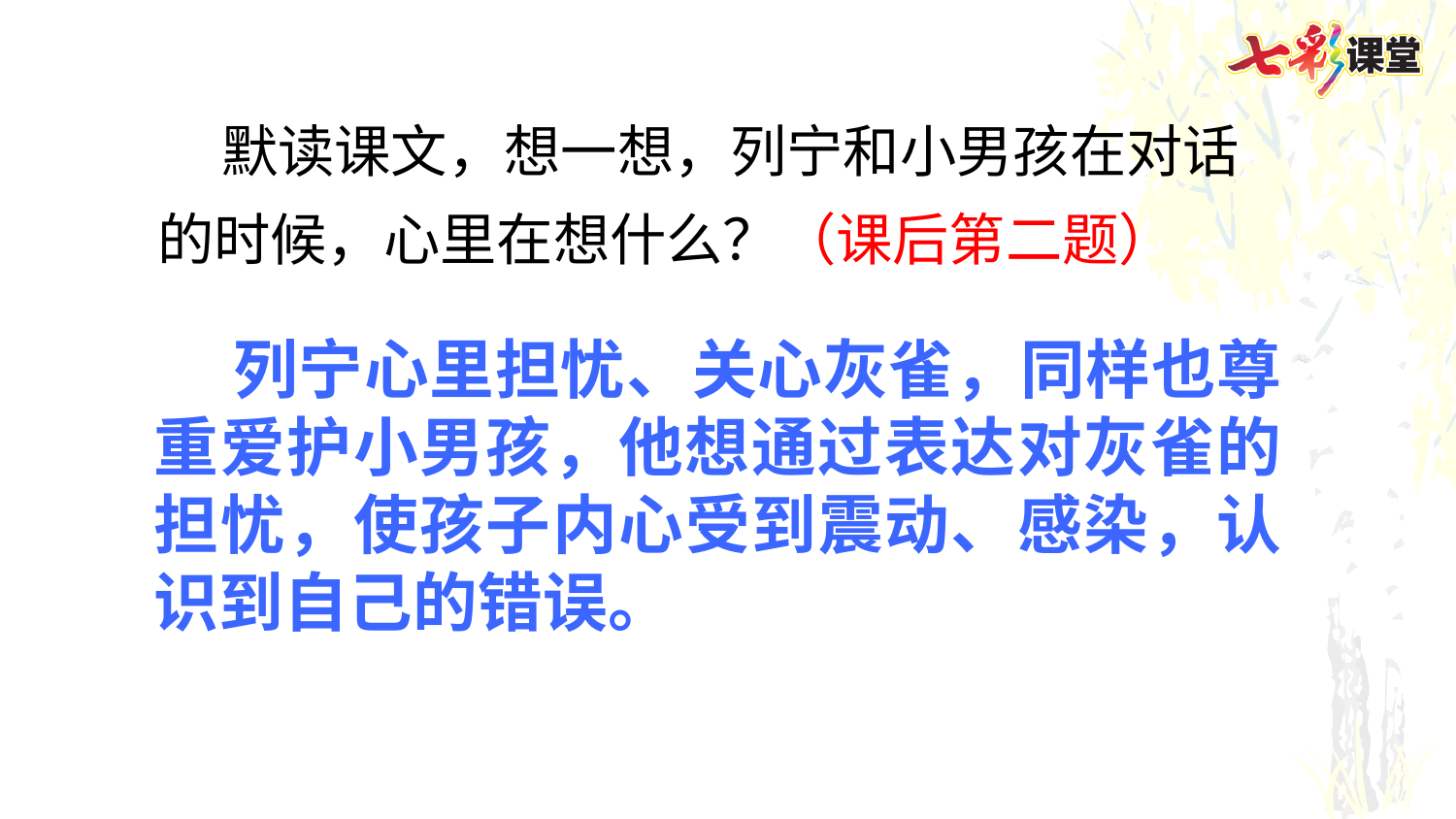

默读课文，想一想，列宁和小男孩在对话的时候，心里在想什么？（课后第二题）
    列宁心里担忧、关心灰雀，同样也尊重爱护小男孩，他想通过表达对灰雀的担忧，使孩子内心受到震动、感染，认识到自己的错误。